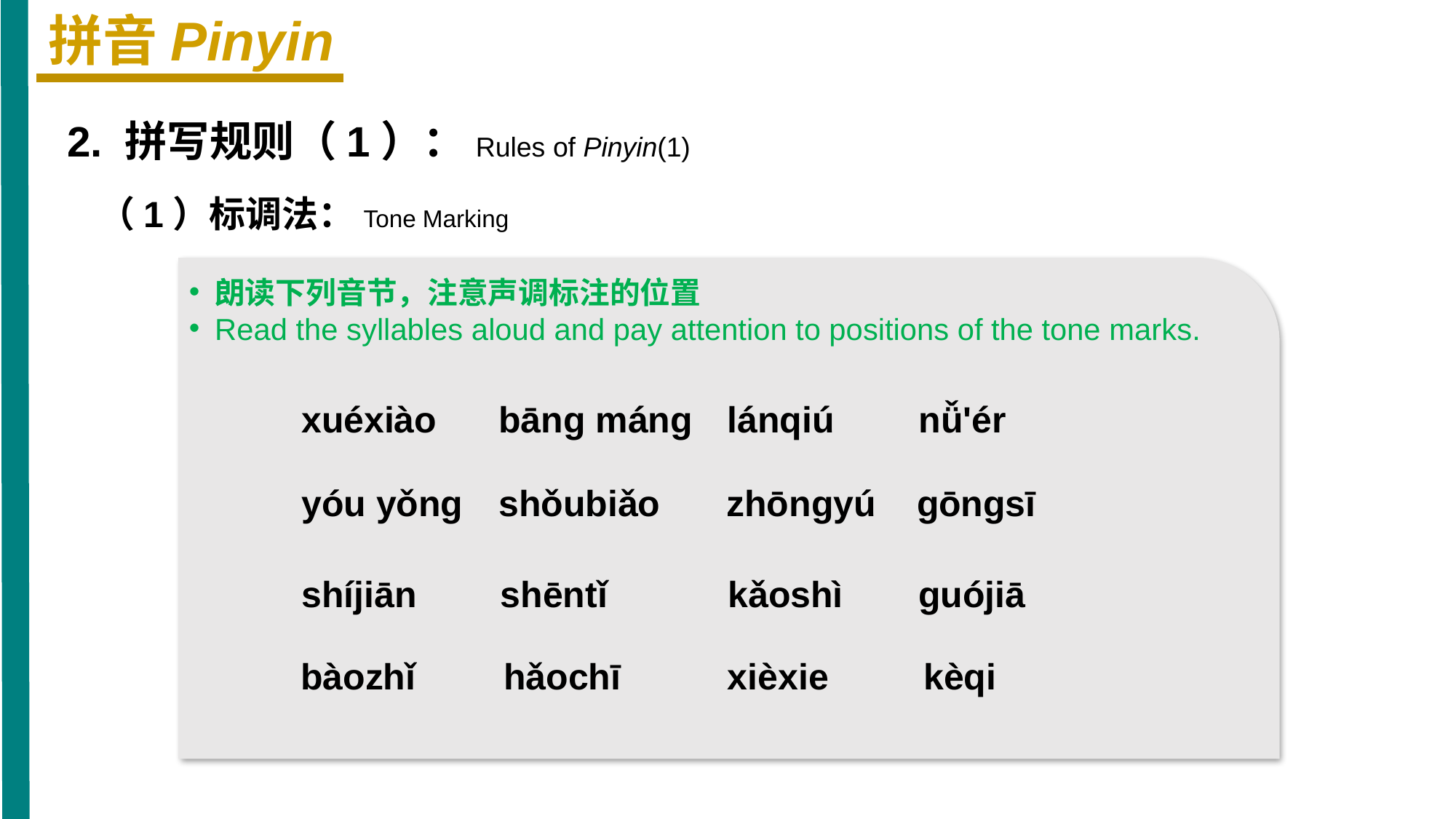

拼音Pinyin
2. 拼写规则（1）：Rules of Pinyin(1)
（1）标调法：Tone Marking

朗读下列音节，注意声调标注的位置
Read the syllables aloud and pay attention to positions of the tone marks.
xuéxiào
bānɡ mánɡ
lánqiú
nǚ'ér
yóu yǒnɡ
shǒubiǎo
zhōnɡyú
ɡōnɡsī
shíjiān
shēntǐ
kǎoshì
ɡuójiā
bàozhǐ
hǎochī
xièxie
kèqi